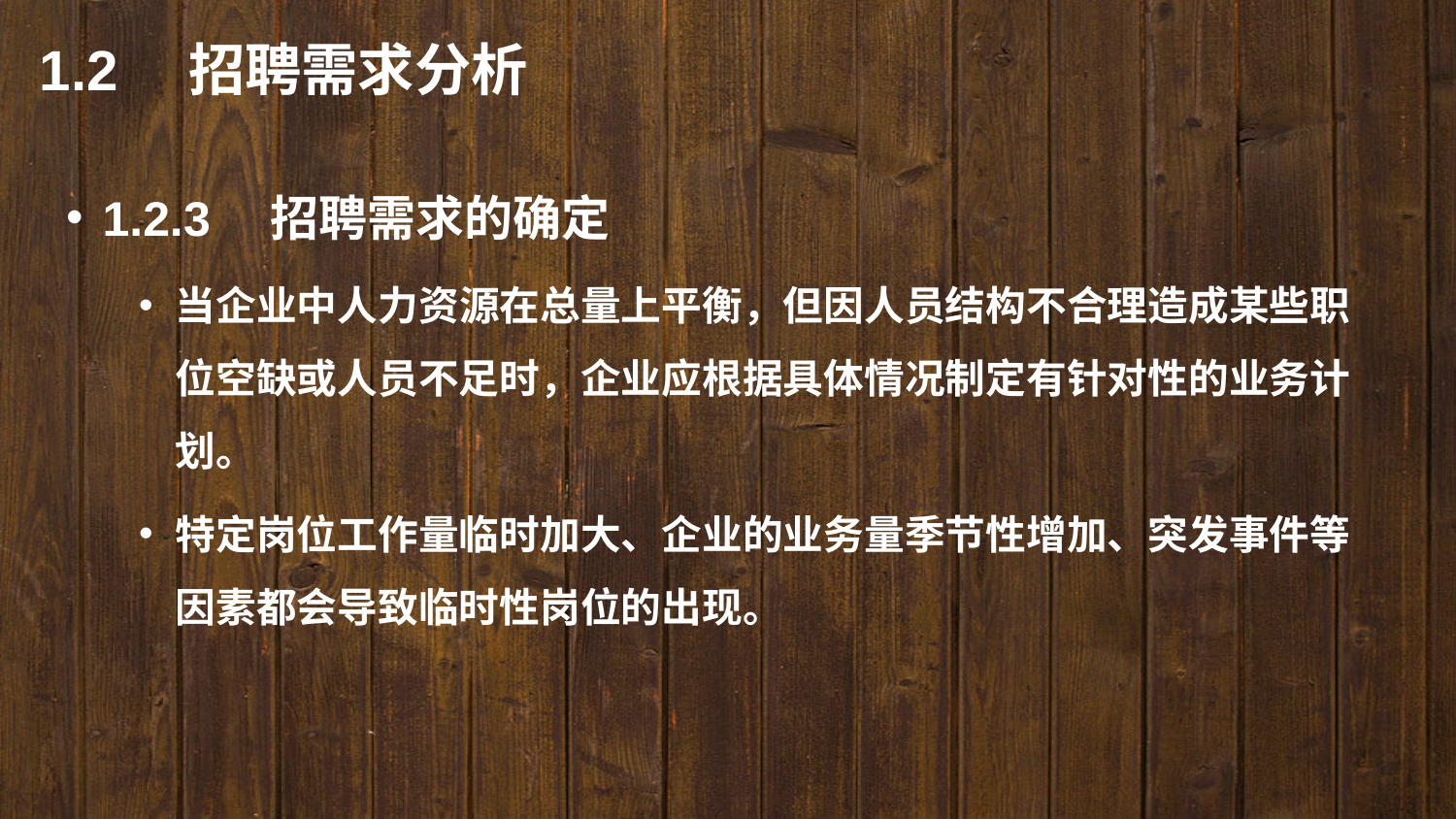

1.2　招聘需求分析
1.2.3　招聘需求的确定
当企业中人力资源在总量上平衡，但因人员结构不合理造成某些职位空缺或人员不足时，企业应根据具体情况制定有针对性的业务计划。
特定岗位工作量临时加大、企业的业务量季节性增加、突发事件等因素都会导致临时性岗位的出现。